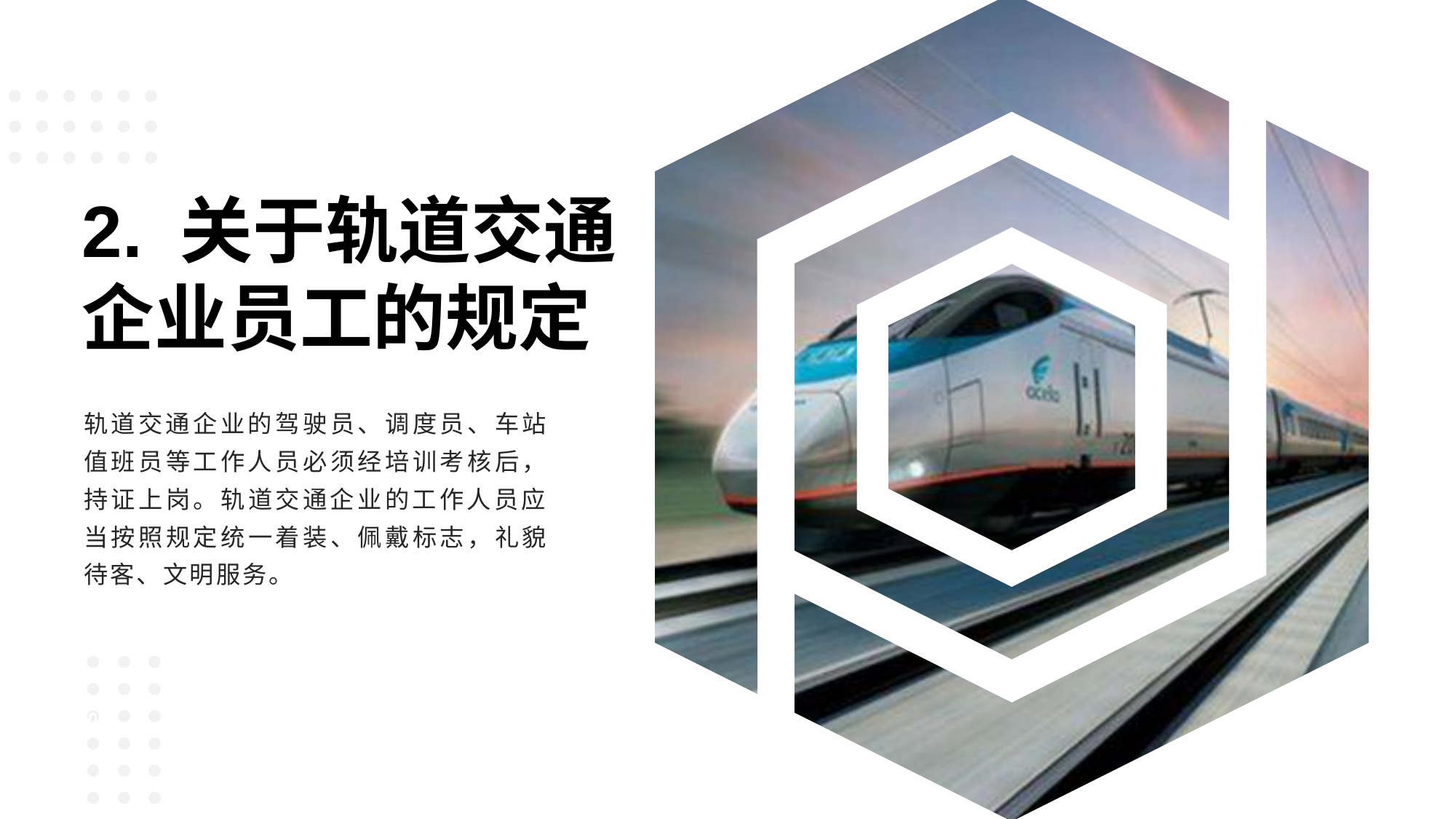

2. 关于轨道交通企业员工的规定
轨道交通企业的驾驶员、调度员、车站值班员等工作人员必须经培训考核后，持证上岗。轨道交通企业的工作人员应当按照规定统一着装、佩戴标志，礼貌待客、文明服务。

s